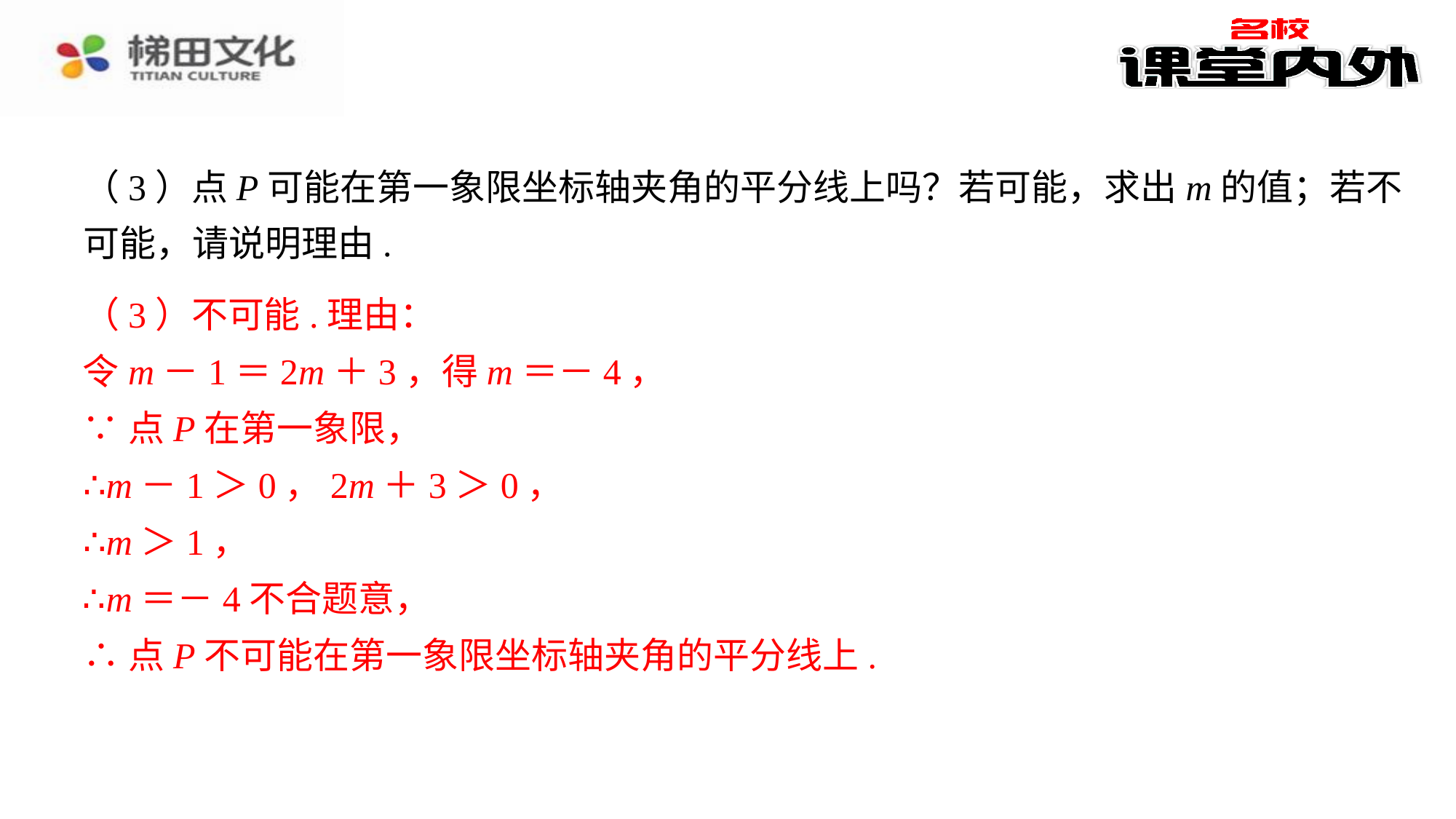

（3）点P可能在第一象限坐标轴夹角的平分线上吗？若可能，求出m的值；若不可能，请说明理由.2；⁠
（3）不可能.理由：
令m－1＝2m＋3，得m＝－4，
∵点P在第一象限，
∴m－1＞0，2m＋3＞0，
∴m＞1，
∴m＝－4不合题意，
∴点P不可能在第一象限坐标轴夹角的平分线上.